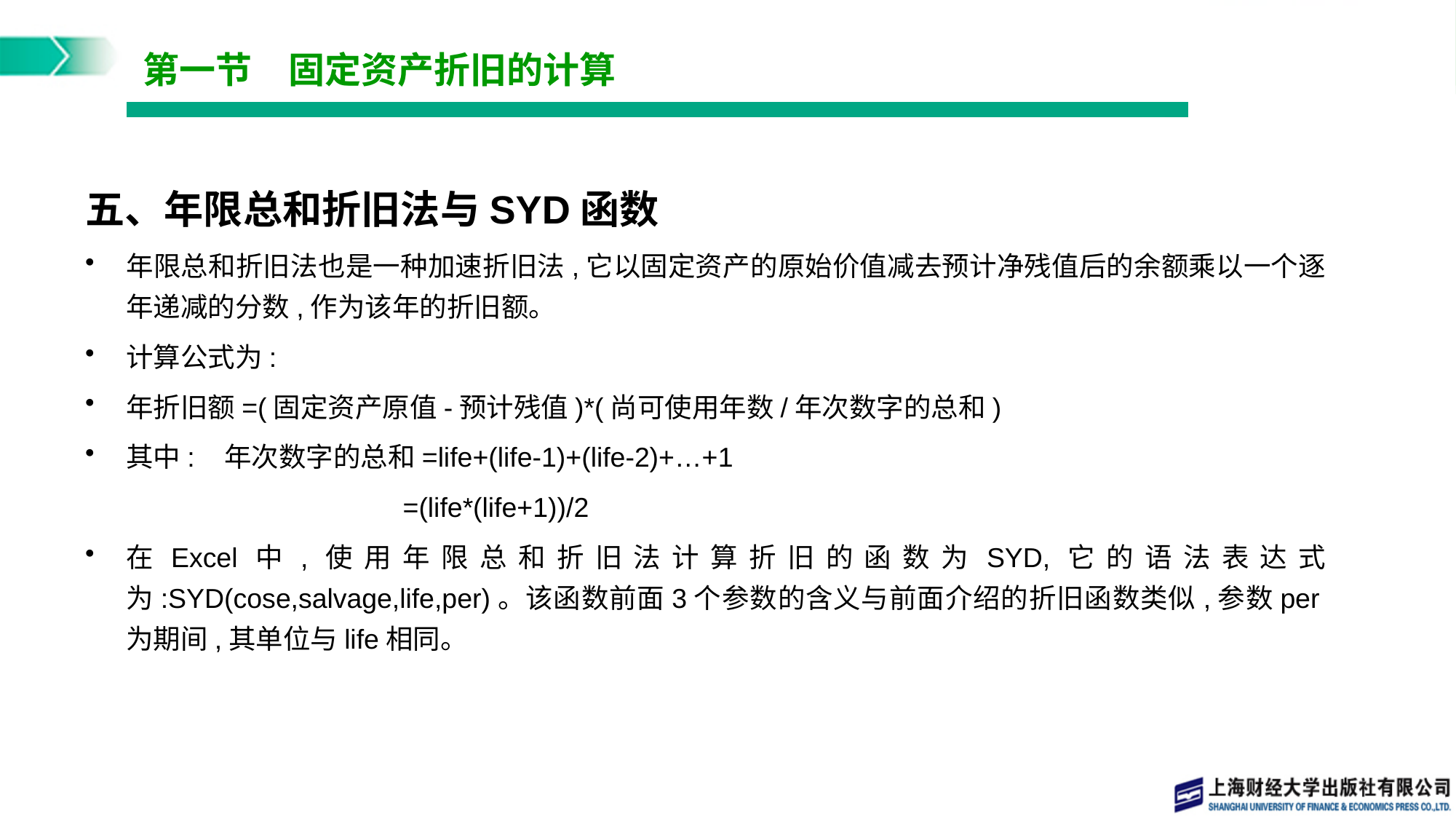

# 第一节　固定资产折旧的计算
五、年限总和折旧法与SYD函数
年限总和折旧法也是一种加速折旧法,它以固定资产的原始价值减去预计净残值后的余额乘以一个逐年递减的分数,作为该年的折旧额。
计算公式为:
年折旧额=(固定资产原值-预计残值)*(尚可使用年数/年次数字的总和)
其中:   年次数字的总和=life+(life-1)+(life-2)+…+1
                	             =(life*(life+1))/2
在Excel中,使用年限总和折旧法计算折旧的函数为SYD,它的语法表达式为:SYD(cose,salvage,life,per)。该函数前面3个参数的含义与前面介绍的折旧函数类似,参数per为期间,其单位与life相同。